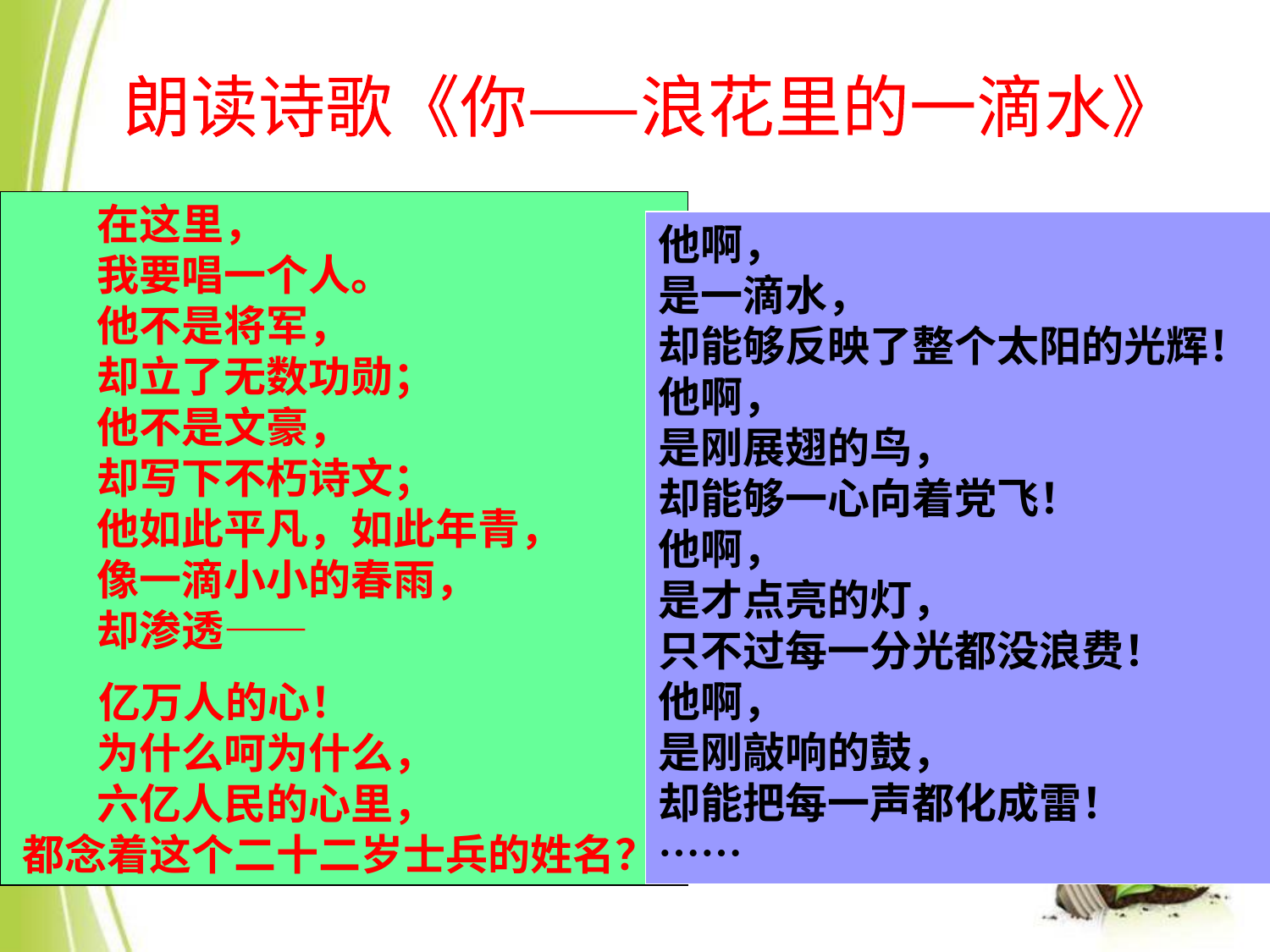

朗读诗歌《你——浪花里的一滴水》
　　在这里，
　　我要唱一个人。
　　他不是将军，
　　却立了无数功勋；
　　他不是文豪，
　　却写下不朽诗文；
　　他如此平凡，如此年青，
　　像一滴小小的春雨，
　　却渗透——
        亿万人的心！
　　为什么呵为什么，
　　六亿人民的心里，
 都念着这个二十二岁士兵的姓名？
他啊，
是一滴水，
却能够反映了整个太阳的光辉！
他啊，
是刚展翅的鸟，
却能够一心向着党飞！
他啊，
是才点亮的灯，
只不过每一分光都没浪费！
他啊，
是刚敲响的鼓，
却能把每一声都化成雷！
……